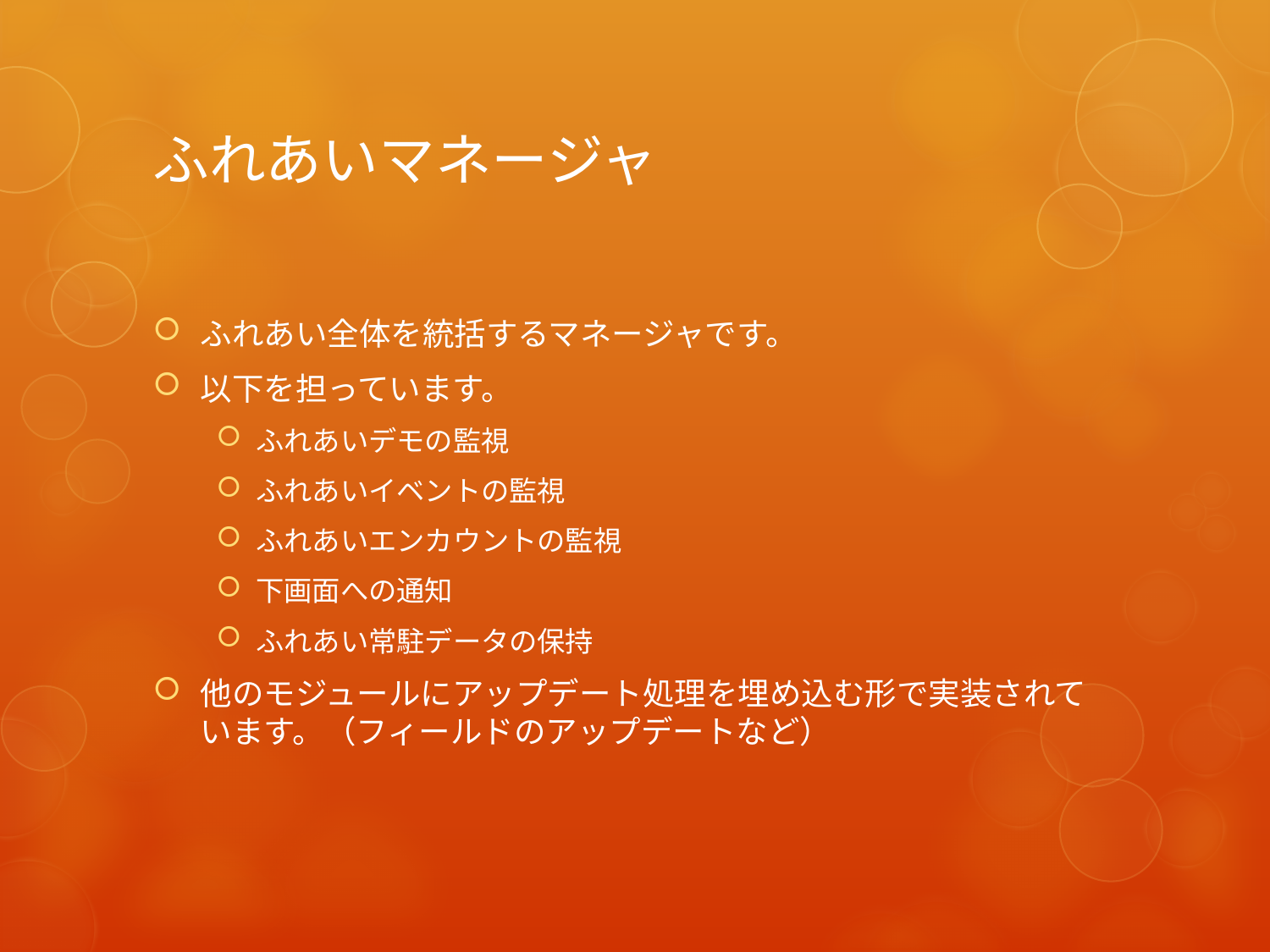

# ふれあいマネージャ
ふれあい全体を統括するマネージャです。
以下を担っています。
ふれあいデモの監視
ふれあいイベントの監視
ふれあいエンカウントの監視
下画面への通知
ふれあい常駐データの保持
他のモジュールにアップデート処理を埋め込む形で実装されています。（フィールドのアップデートなど）